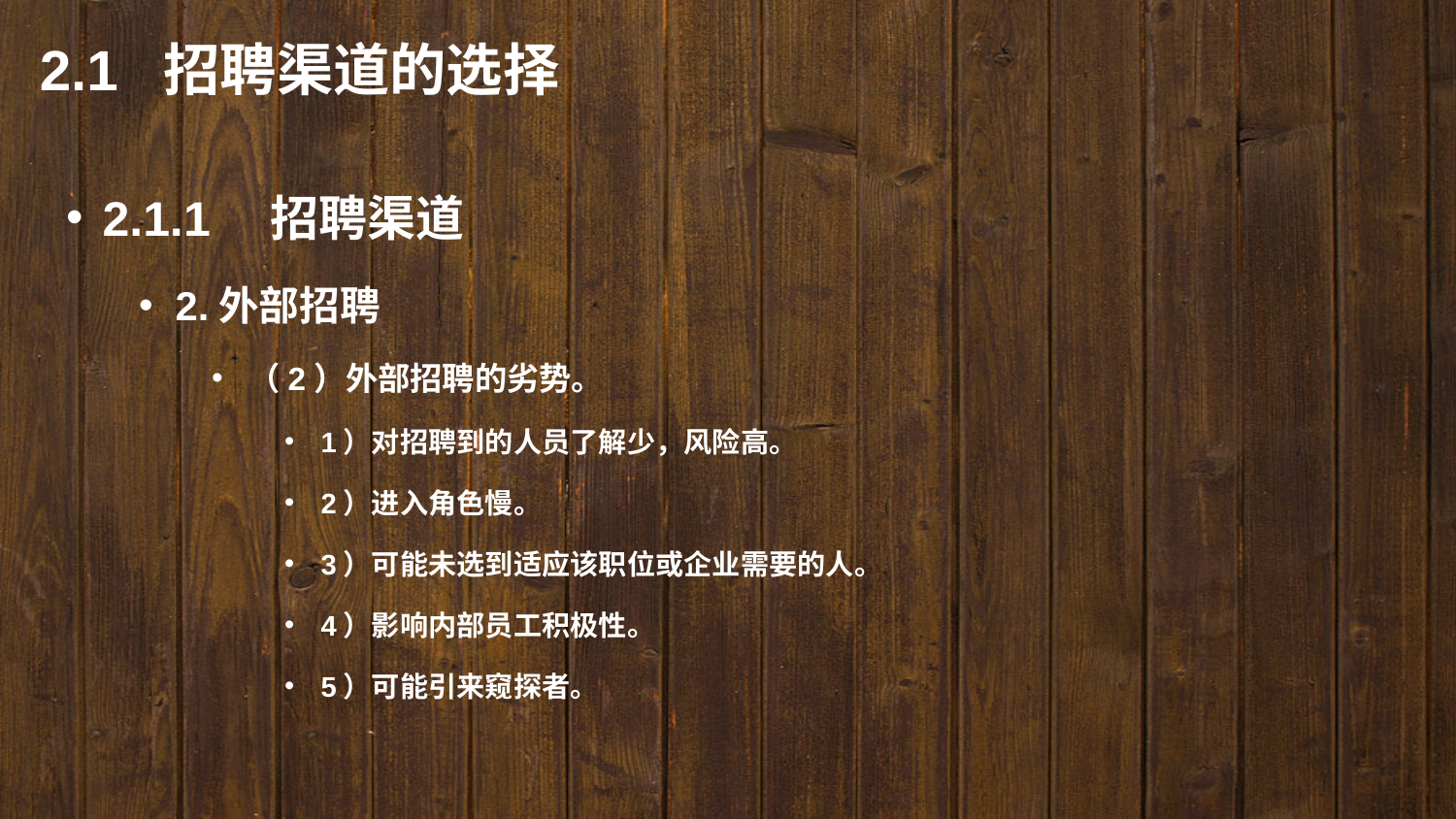

2.1  招聘渠道的选择
2.1.1　招聘渠道
2.外部招聘
（2）外部招聘的劣势。
1）对招聘到的人员了解少，风险高。
2）进入角色慢。
3）可能未选到适应该职位或企业需要的人。
4）影响内部员工积极性。
5）可能引来窥探者。